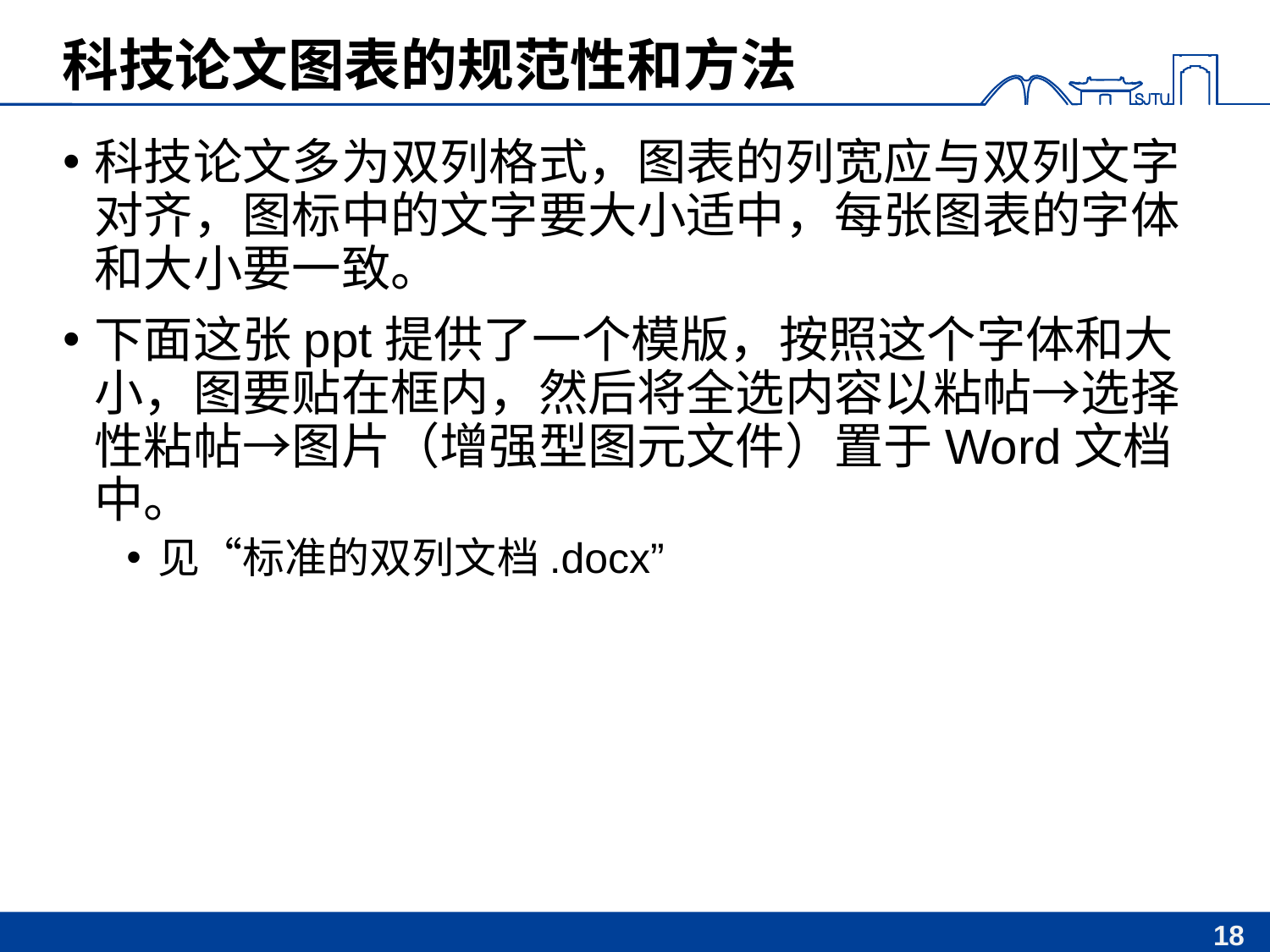

# 科技论文图表的规范性和方法
科技论文多为双列格式，图表的列宽应与双列文字对齐，图标中的文字要大小适中，每张图表的字体和大小要一致。
下面这张ppt提供了一个模版，按照这个字体和大小，图要贴在框内，然后将全选内容以粘帖→选择性粘帖→图片（增强型图元文件）置于Word文档中。
见“标准的双列文档.docx”